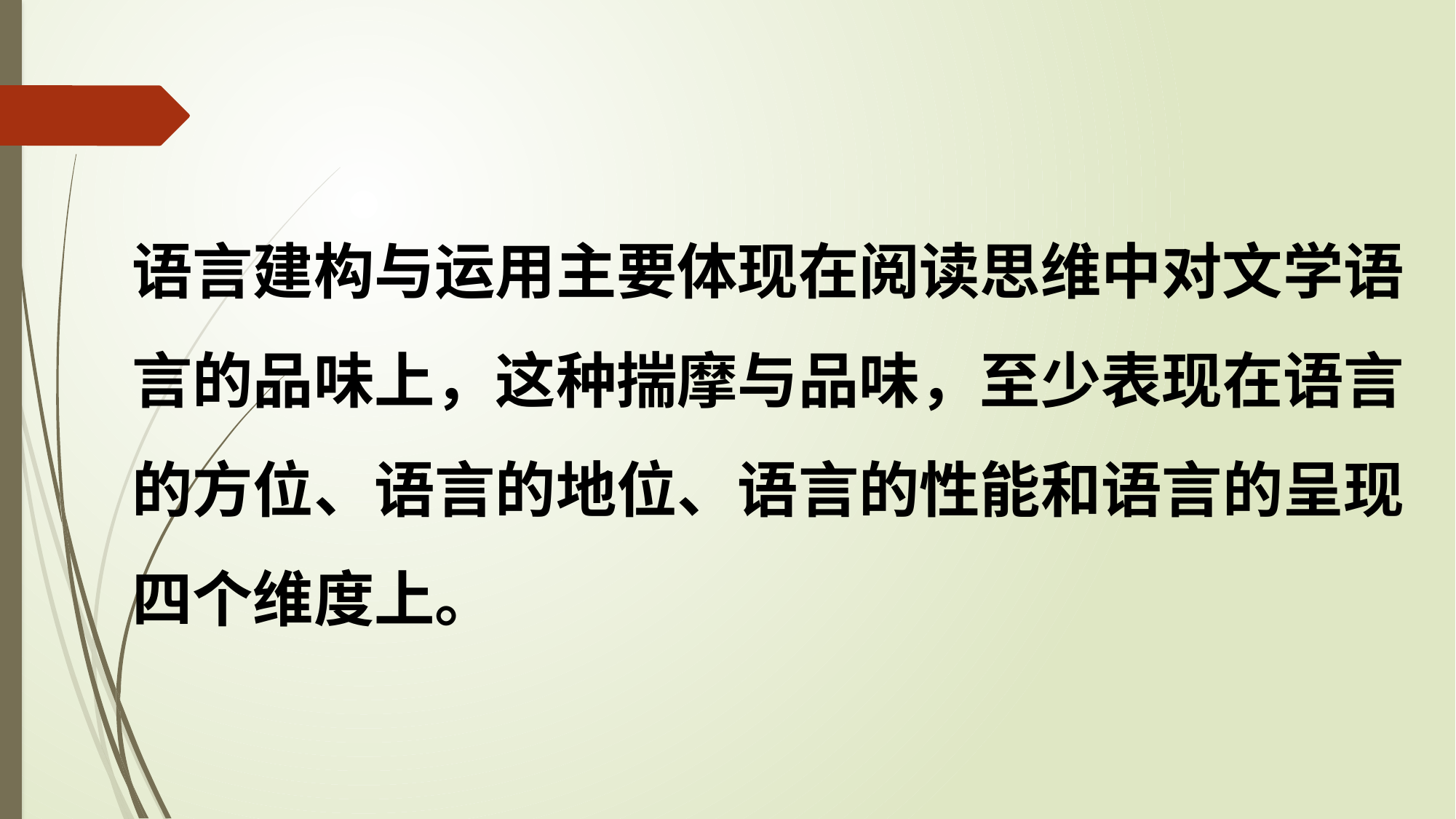

语言建构与运用主要体现在阅读思维中对文学语言的品味上，这种揣摩与品味，至少表现在语言的方位、语言的地位、语言的性能和语言的呈现四个维度上。